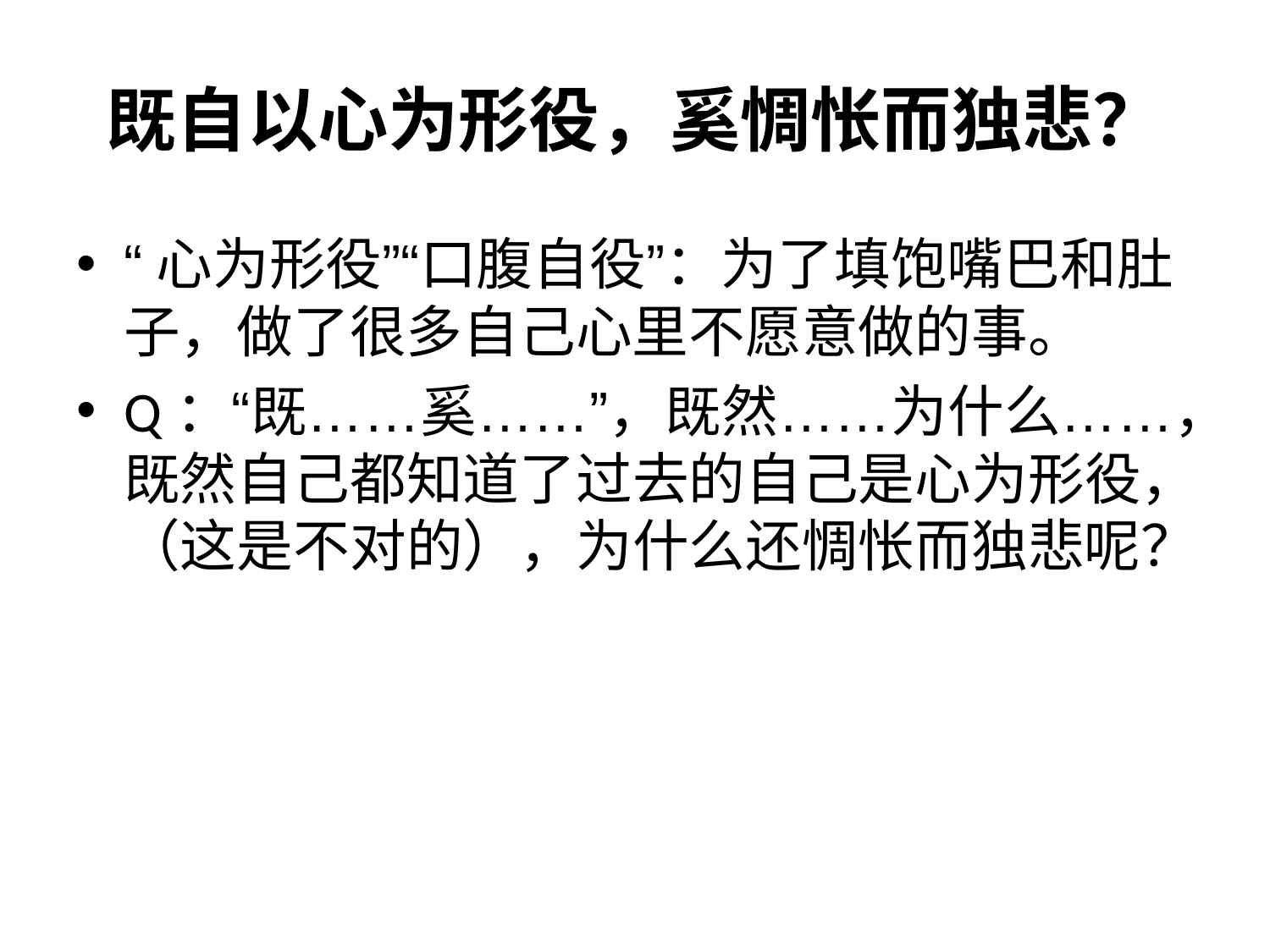

# 既自以心为形役，奚惆怅而独悲？
“心为形役”“口腹自役”：为了填饱嘴巴和肚子，做了很多自己心里不愿意做的事。
Q：“既……奚……”，既然……为什么……，既然自己都知道了过去的自己是心为形役，（这是不对的），为什么还惆怅而独悲呢？